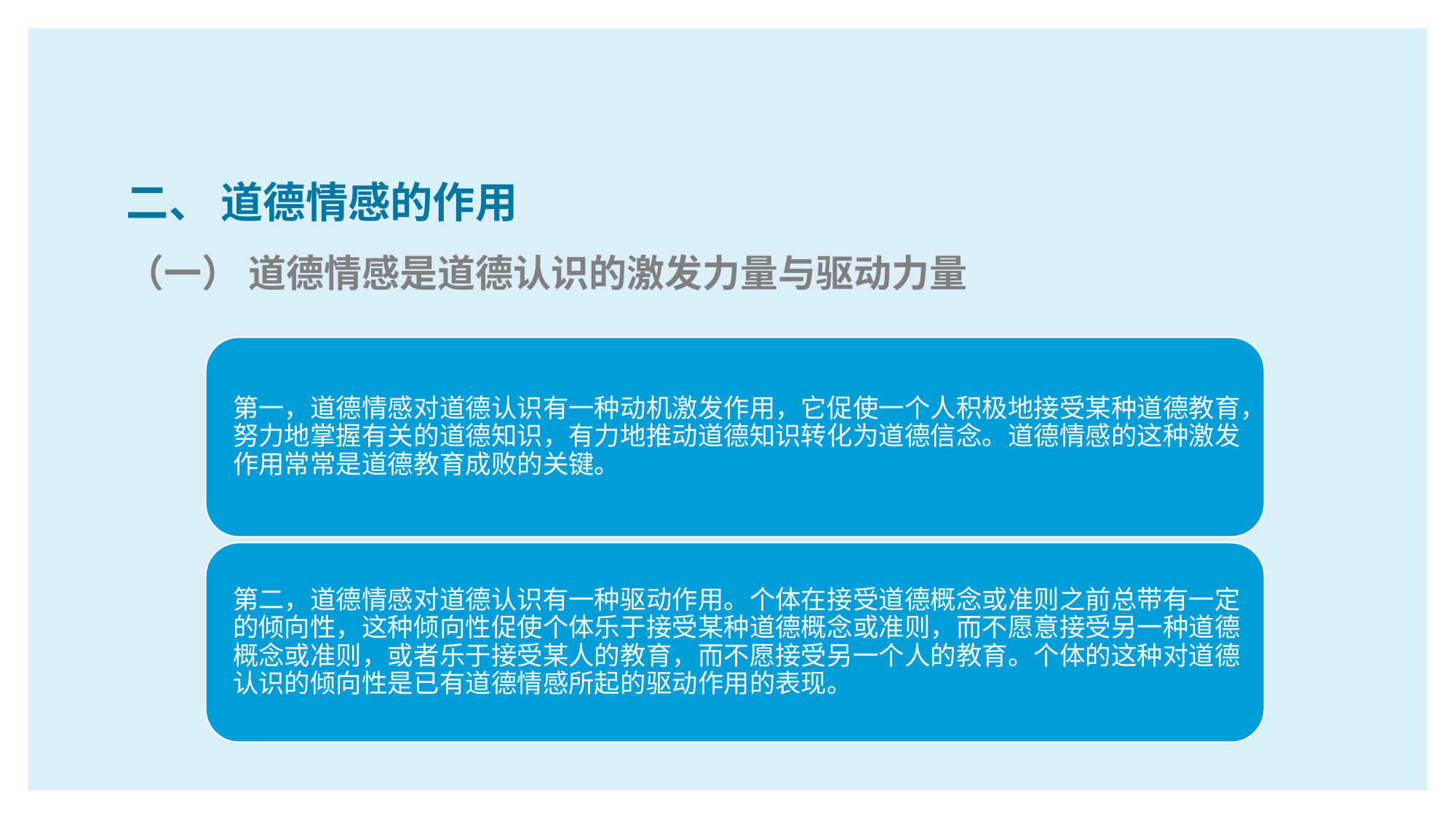

二、 道德情感的作用
（一） 道德情感是道德认识的激发力量与驱动力量
第一，道德情感对道德认识有一种动机激发作用，它促使一个人积极地接受某种道德教育，努力地掌握有关的道德知识，有力地推动道德知识转化为道德信念。道德情感的这种激发作用常常是道德教育成败的关键。
第二，道德情感对道德认识有一种驱动作用。个体在接受道德概念或准则之前总带有一定的倾向性，这种倾向性促使个体乐于接受某种道德概念或准则，而不愿意接受另一种道德概念或准则，或者乐于接受某人的教育，而不愿接受另一个人的教育。个体的这种对道德认识的倾向性是已有道德情感所起的驱动作用的表现。